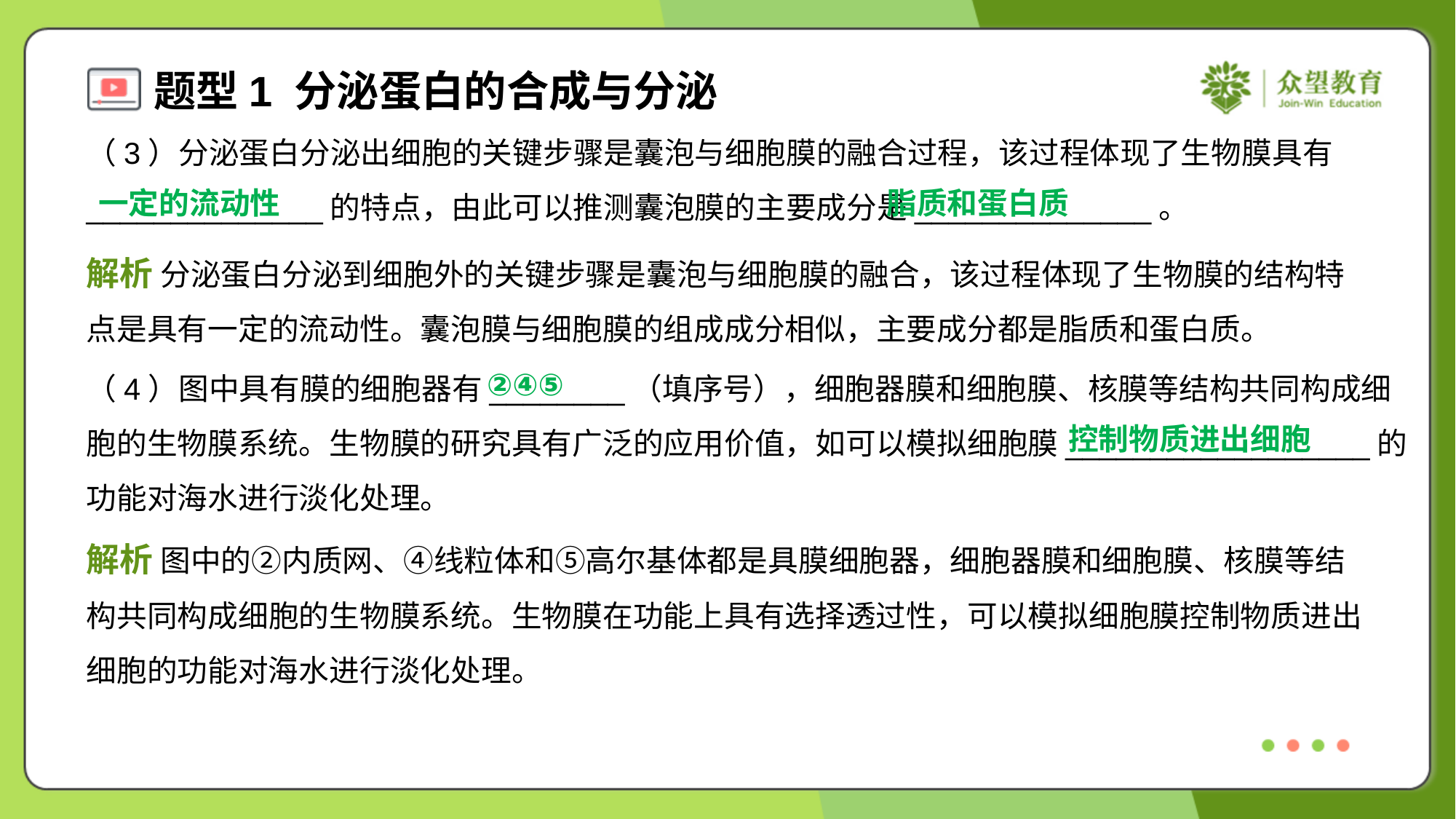

（3）分泌蛋白分泌出细胞的关键步骤是囊泡与细胞膜的融合过程，该过程体现了生物膜具有
______________的特点，由此可以推测囊泡膜的主要成分是______________。
一定的流动性
脂质和蛋白质
解析 分泌蛋白分泌到细胞外的关键步骤是囊泡与细胞膜的融合，该过程体现了生物膜的结构特
点是具有一定的流动性。囊泡膜与细胞膜的组成成分相似，主要成分都是脂质和蛋白质。
②④⑤
（4）图中具有膜的细胞器有________（填序号），细胞器膜和细胞膜、核膜等结构共同构成细
胞的生物膜系统。生物膜的研究具有广泛的应用价值，如可以模拟细胞膜__________________的
功能对海水进行淡化处理。
控制物质进出细胞
解析 图中的②内质网、④线粒体和⑤高尔基体都是具膜细胞器，细胞器膜和细胞膜、核膜等结
构共同构成细胞的生物膜系统。生物膜在功能上具有选择透过性，可以模拟细胞膜控制物质进出
细胞的功能对海水进行淡化处理。